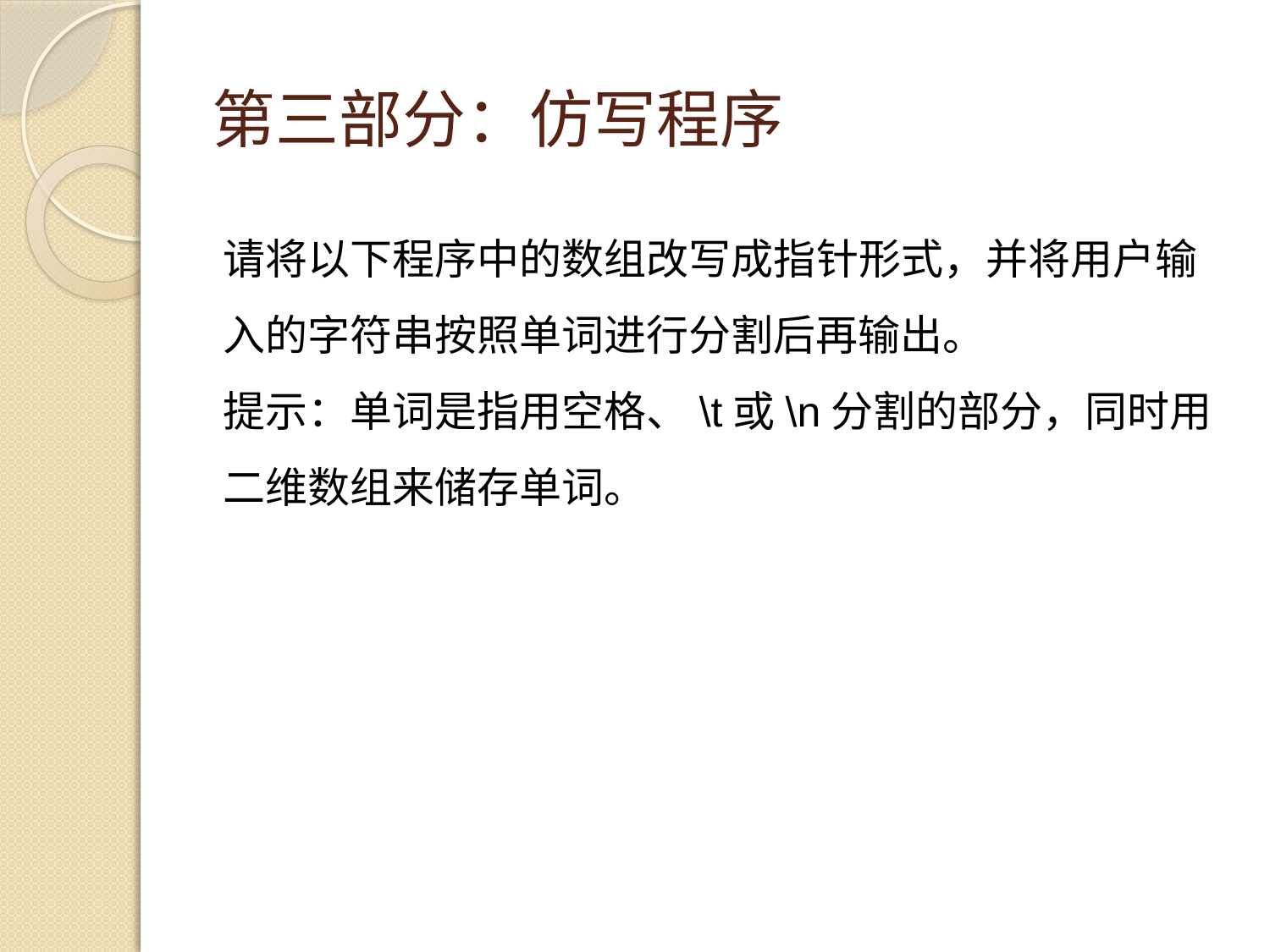

# 第三部分：仿写程序
请将以下程序中的数组改写成指针形式，并将用户输入的字符串按照单词进行分割后再输出。
提示：单词是指用空格、\t或\n分割的部分，同时用二维数组来储存单词。